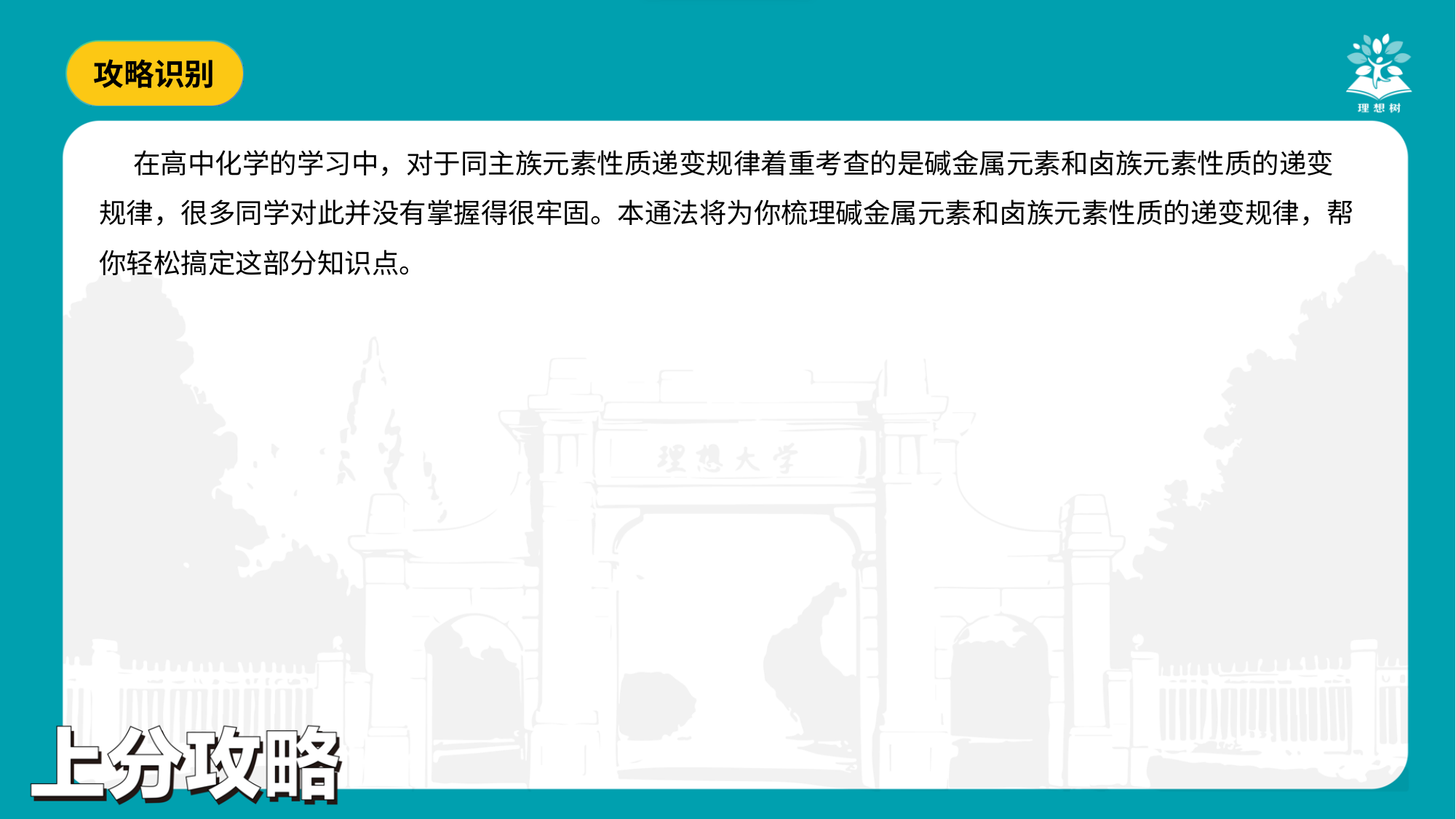

在高中化学的学习中，对于同主族元素性质递变规律着重考查的是碱金属元素和卤族元素性质的递变
规律，很多同学对此并没有掌握得很牢固。本通法将为你梳理碱金属元素和卤族元素性质的递变规律，帮
你轻松搞定这部分知识点。